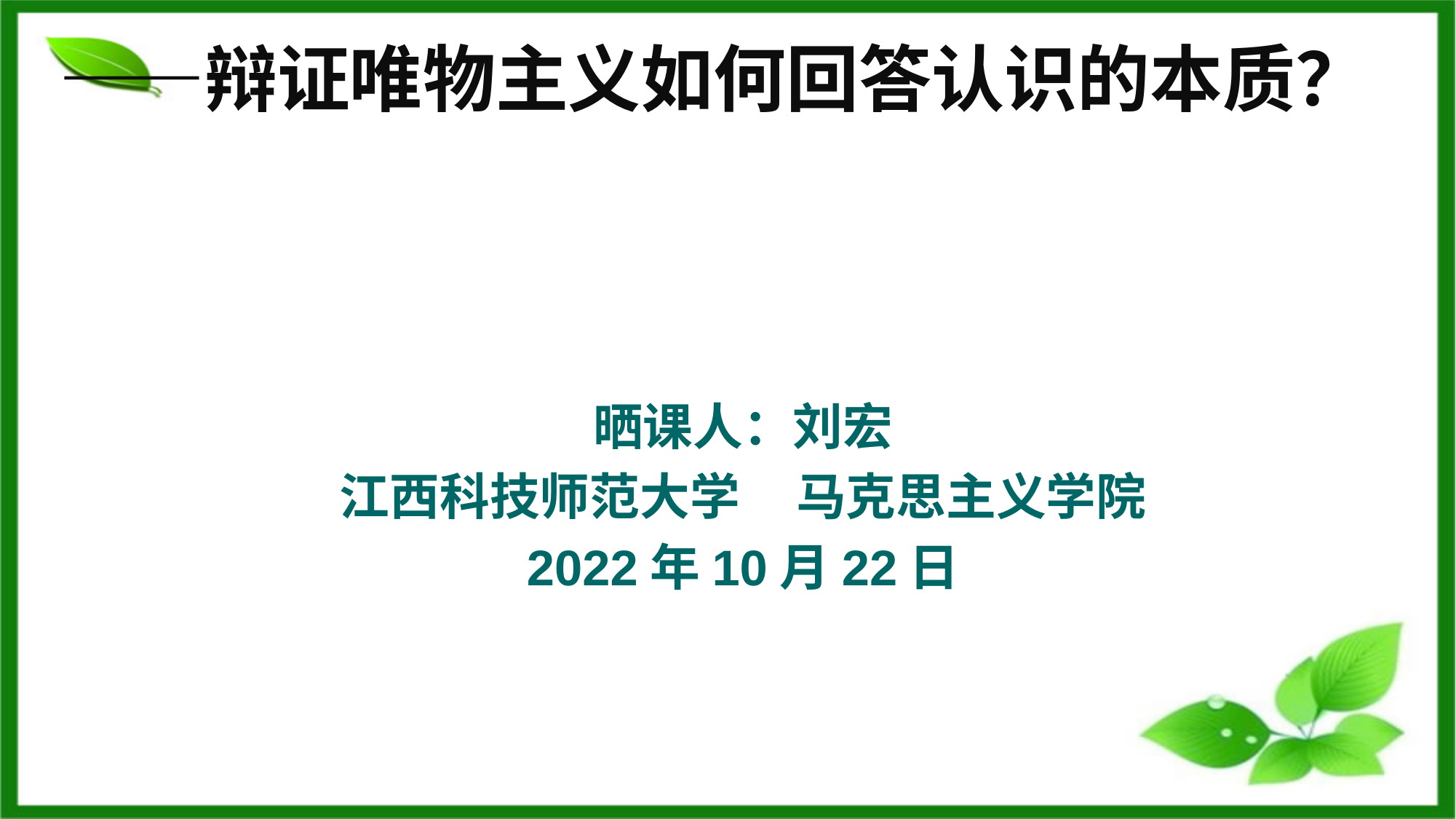

专题六：世界这么大，怎么去认识
——辩证唯物主义如何回答认识的本质？
晒课人：刘宏
江西科技师范大学     马克思主义学院
2022年10月22日